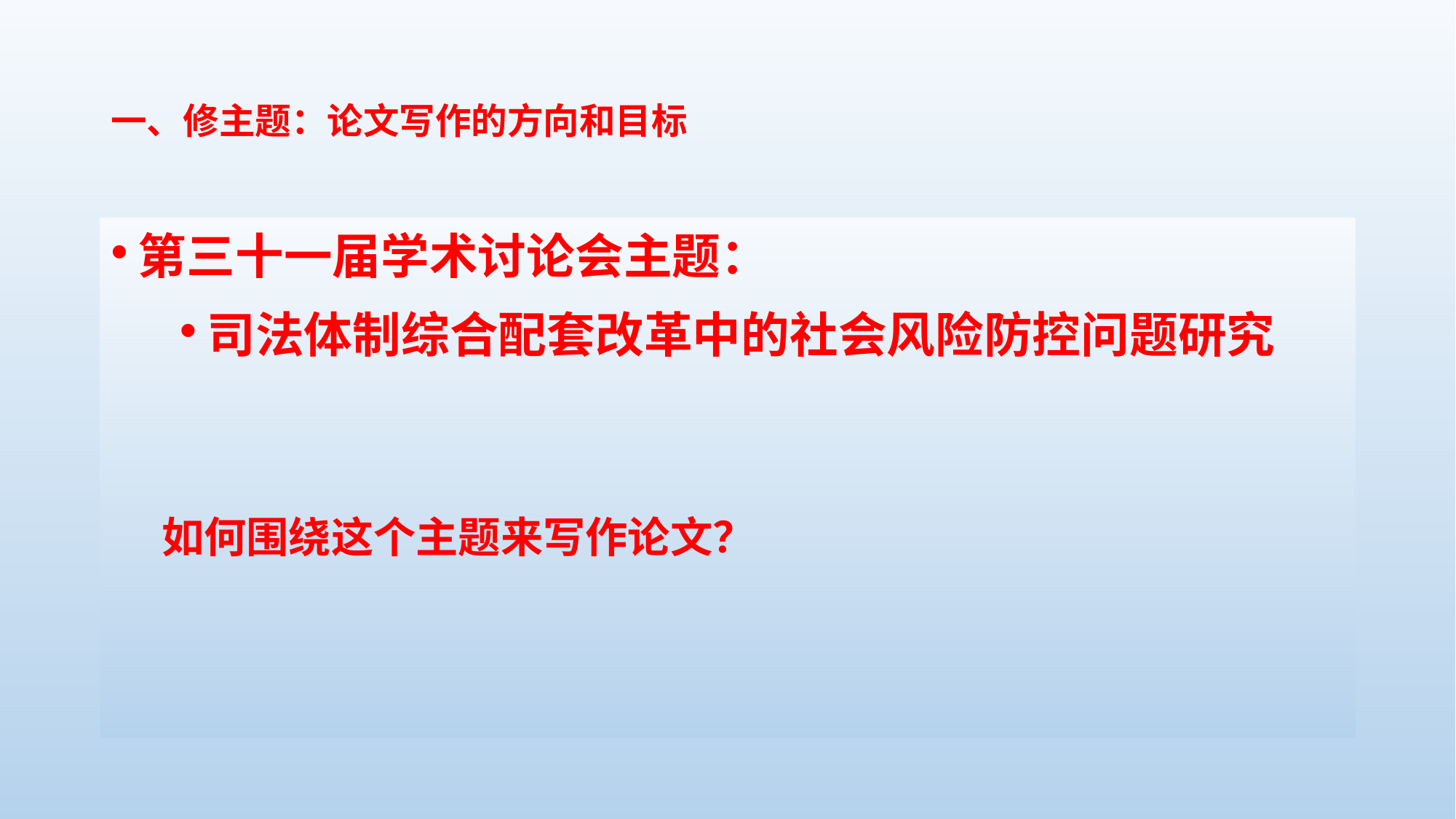

# 一、修主题：论文写作的方向和目标
第三十一届学术讨论会主题：
司法体制综合配套改革中的社会风险防控问题研究

    如何围绕这个主题来写作论文？